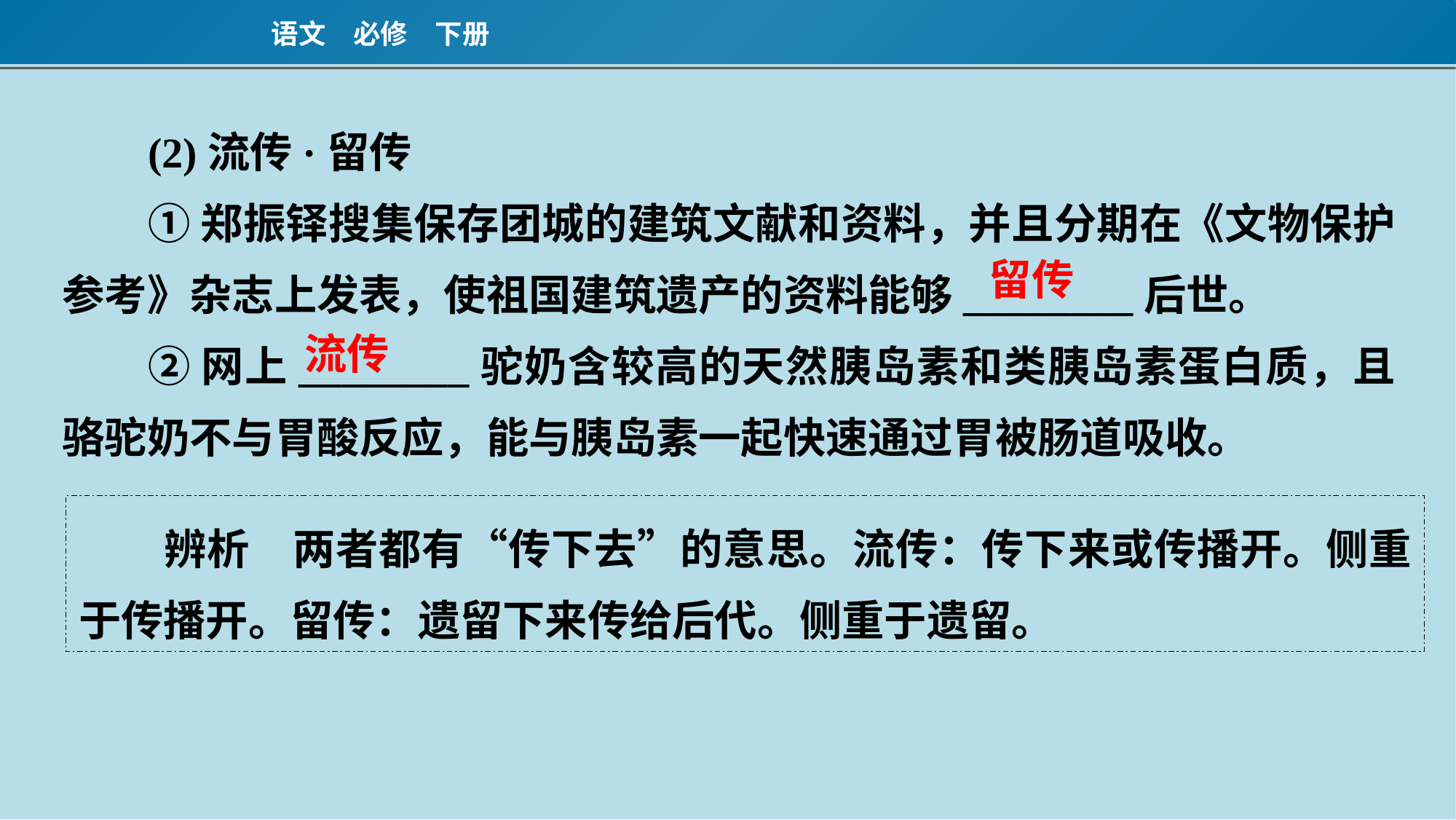

(2)流传·留传
①郑振铎搜集保存团城的建筑文献和资料，并且分期在《文物保护参考》杂志上发表，使祖国建筑遗产的资料能够________后世。
②网上________驼奶含较高的天然胰岛素和类胰岛素蛋白质，且骆驼奶不与胃酸反应，能与胰岛素一起快速通过胃被肠道吸收。
留传
流传
辨析　两者都有“传下去”的意思。流传：传下来或传播开。侧重于传播开。留传：遗留下来传给后代。侧重于遗留。